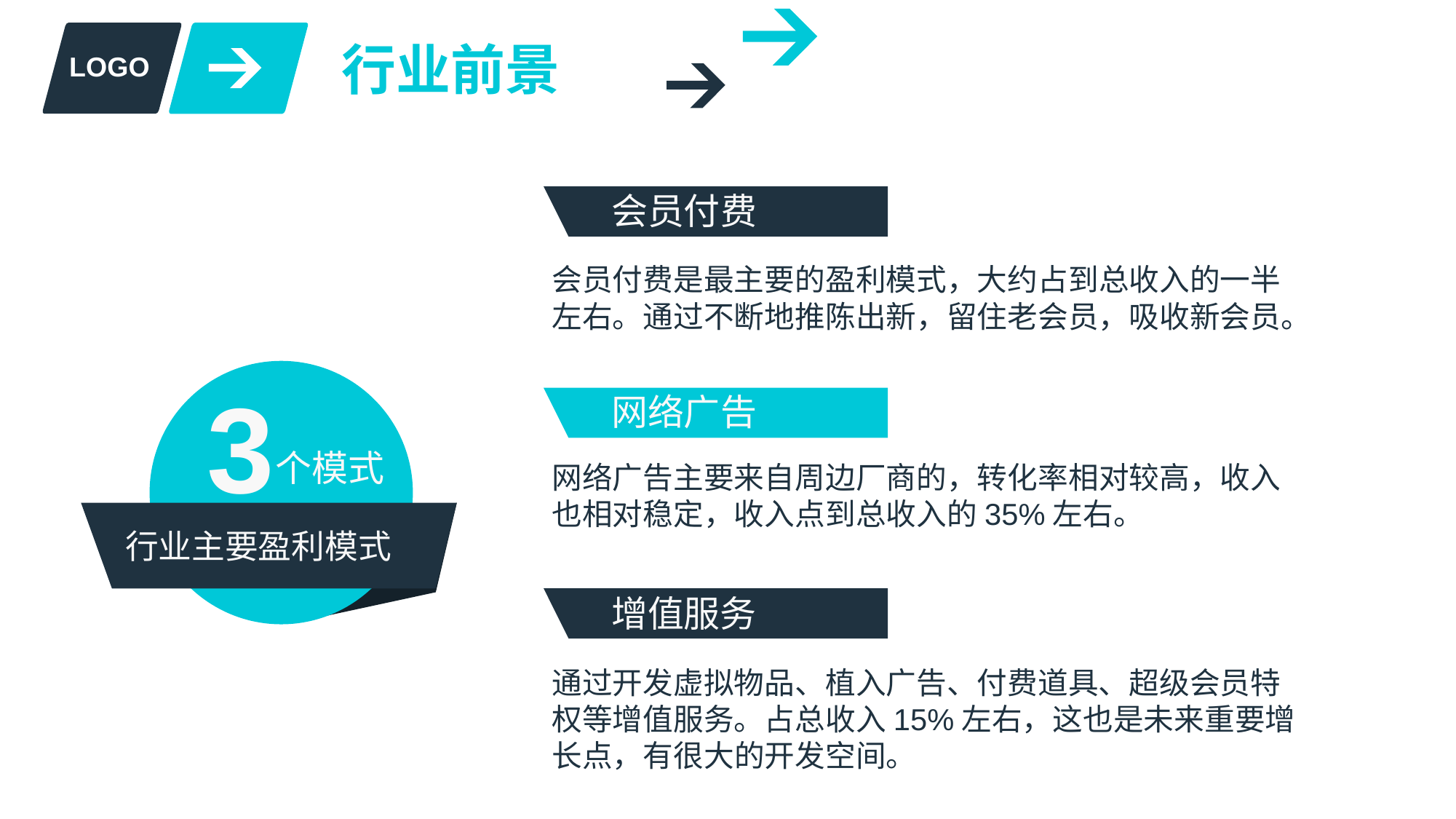

行业前景
LOGO

会员付费

会员付费是最主要的盈利模式，大约占到总收入的一半左右。通过不断地推陈出新，留住老会员，吸收新会员。

3
网络广告

个模式
网络广告主要来自周边厂商的，转化率相对较高，收入也相对稳定，收入点到总收入的35%左右。

行业主要盈利模式
增值服务

通过开发虚拟物品、植入广告、付费道具、超级会员特权等增值服务。占总收入15%左右，这也是未来重要增长点，有很大的开发空间。